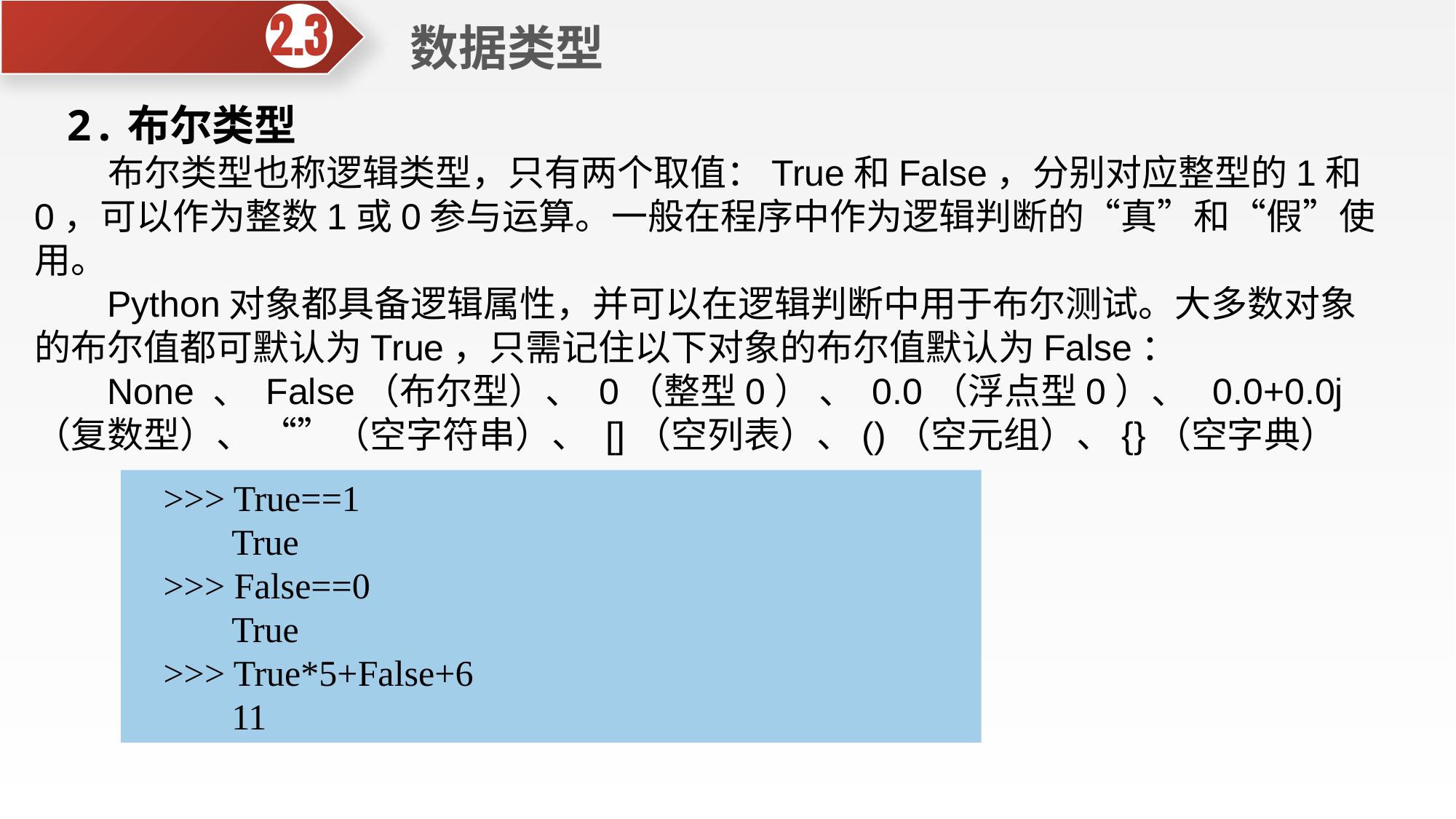

数据类型

2.3
2.布尔类型
    布尔类型也称逻辑类型，只有两个取值：True和False，分别对应整型的1和0，可以作为整数1或0参与运算。一般在程序中作为逻辑判断的“真”和“假”使用。
    Python对象都具备逻辑属性，并可以在逻辑判断中用于布尔测试。大多数对象的布尔值都可默认为True，只需记住以下对象的布尔值默认为False：
    None 、 False（布尔型）、 0（整型0） 、 0.0（浮点型0）、  0.0+0.0j（复数型）、 “”（空字符串）、 []（空列表）、()（空元组）、{}（空字典）

>>> True==1
    True
>>> False==0
    True
>>> True*5+False+6
    11